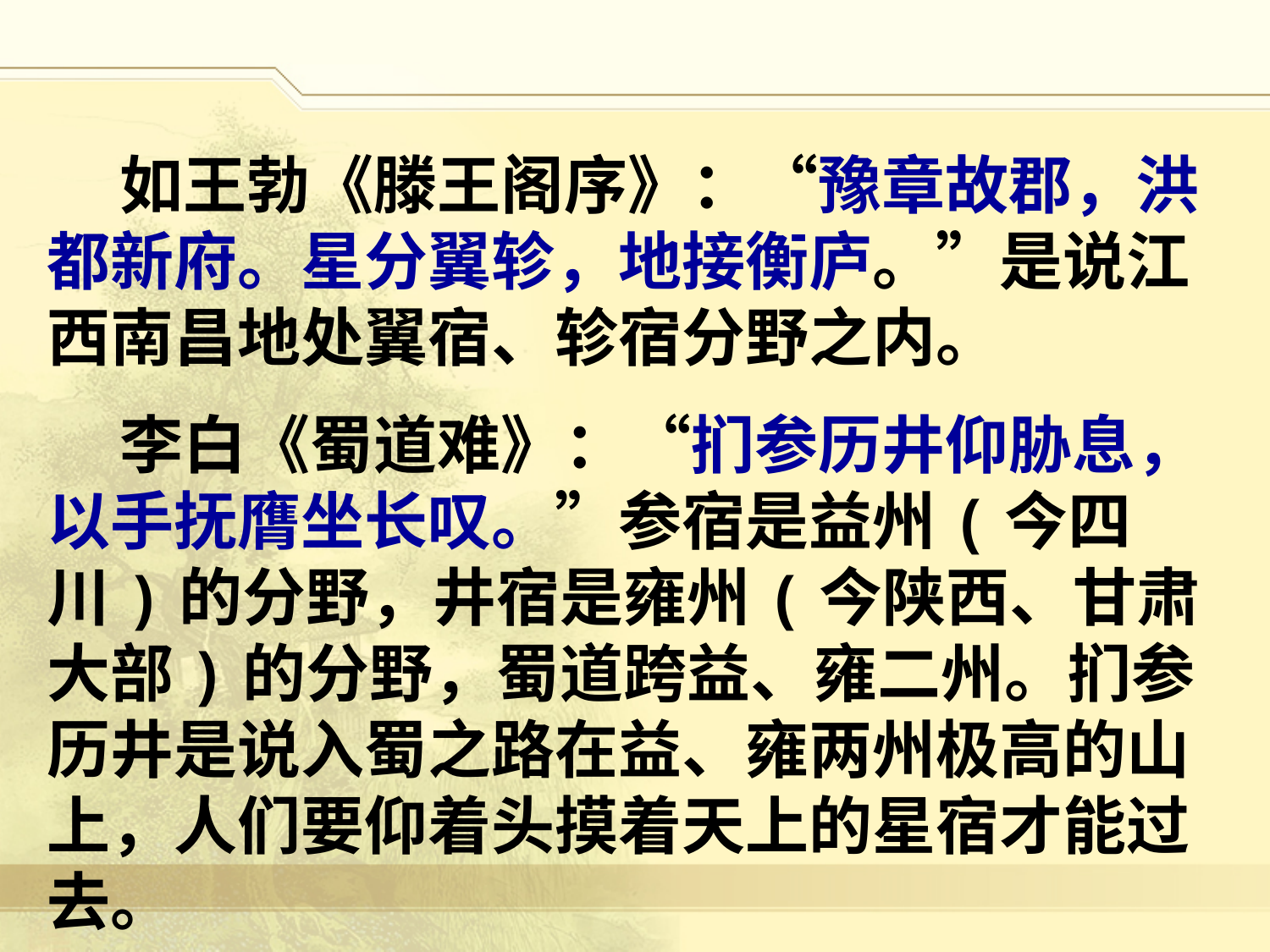

如王勃《滕王阁序》：“豫章故郡，洪都新府。星分翼轸，地接衡庐。”是说江西南昌地处翼宿、轸宿分野之内。
    李白《蜀道难》：“扪参历井仰胁息，以手抚膺坐长叹。”参宿是益州(今四川)的分野，井宿是雍州(今陕西、甘肃大部)的分野，蜀道跨益、雍二州。扪参历井是说入蜀之路在益、雍两州极高的山上，人们要仰着头摸着天上的星宿才能过去。